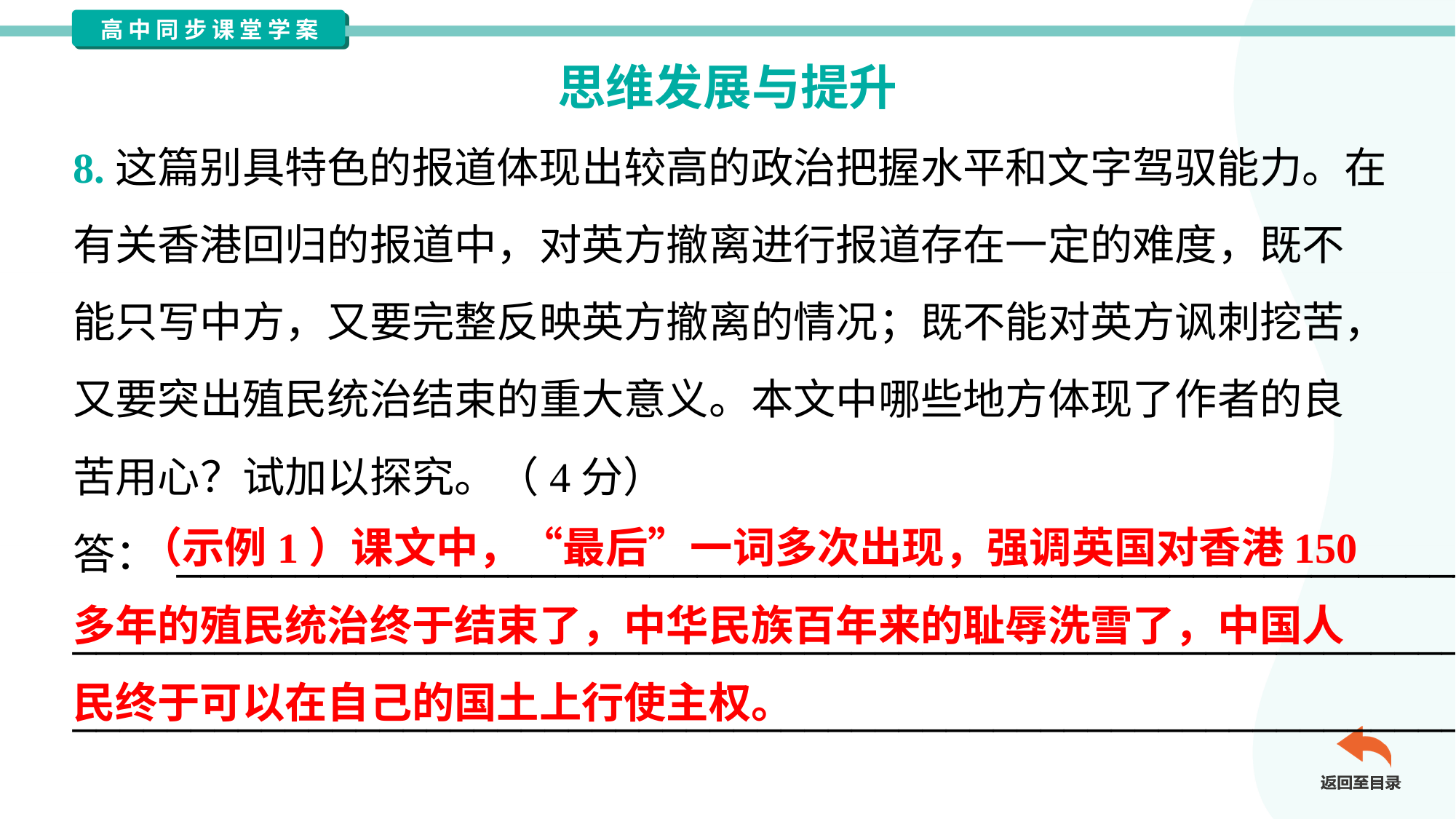

思维发展与提升
8.这篇别具特色的报道体现出较高的政治把握水平和文字驾驭能力。在
有关香港回归的报道中，对英方撤离进行报道存在一定的难度，既不
能只写中方，又要完整反映英方撤离的情况；既不能对英方讽刺挖苦，
又要突出殖民统治结束的重大意义。本文中哪些地方体现了作者的良
苦用心？试加以探究。（4分）
答： ________________________________________________________
_____________________________________________________________
_____________________________________________________________
      （示例1）课文中，“最后”一词多次出现，强调英国对香港150
多年的殖民统治终于结束了，中华民族百年来的耻辱洗雪了，中国人
民终于可以在自己的国土上行使主权。